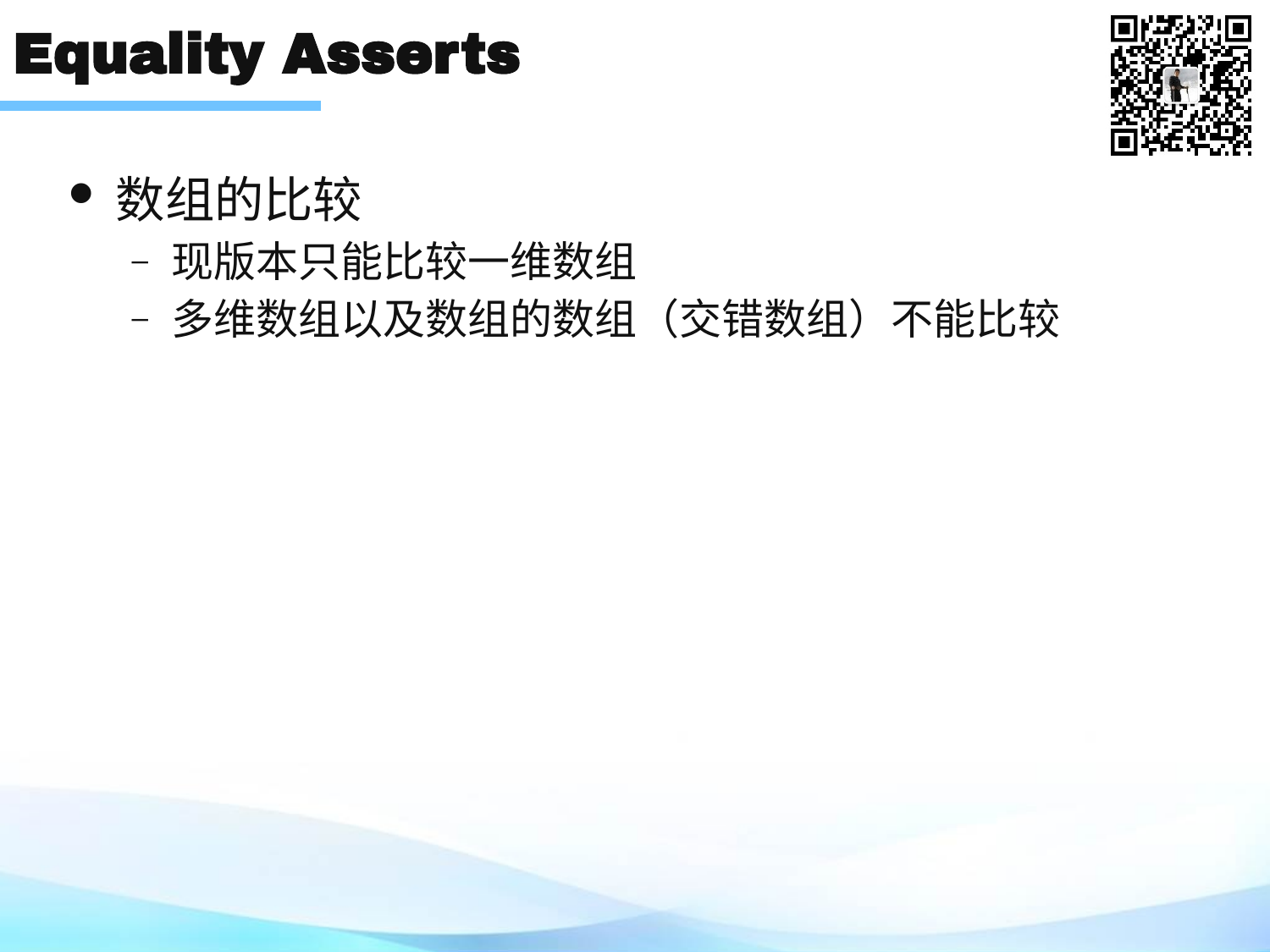

# Equality Asserts
数组的比较
现版本只能比较一维数组
多维数组以及数组的数组（交错数组）不能比较